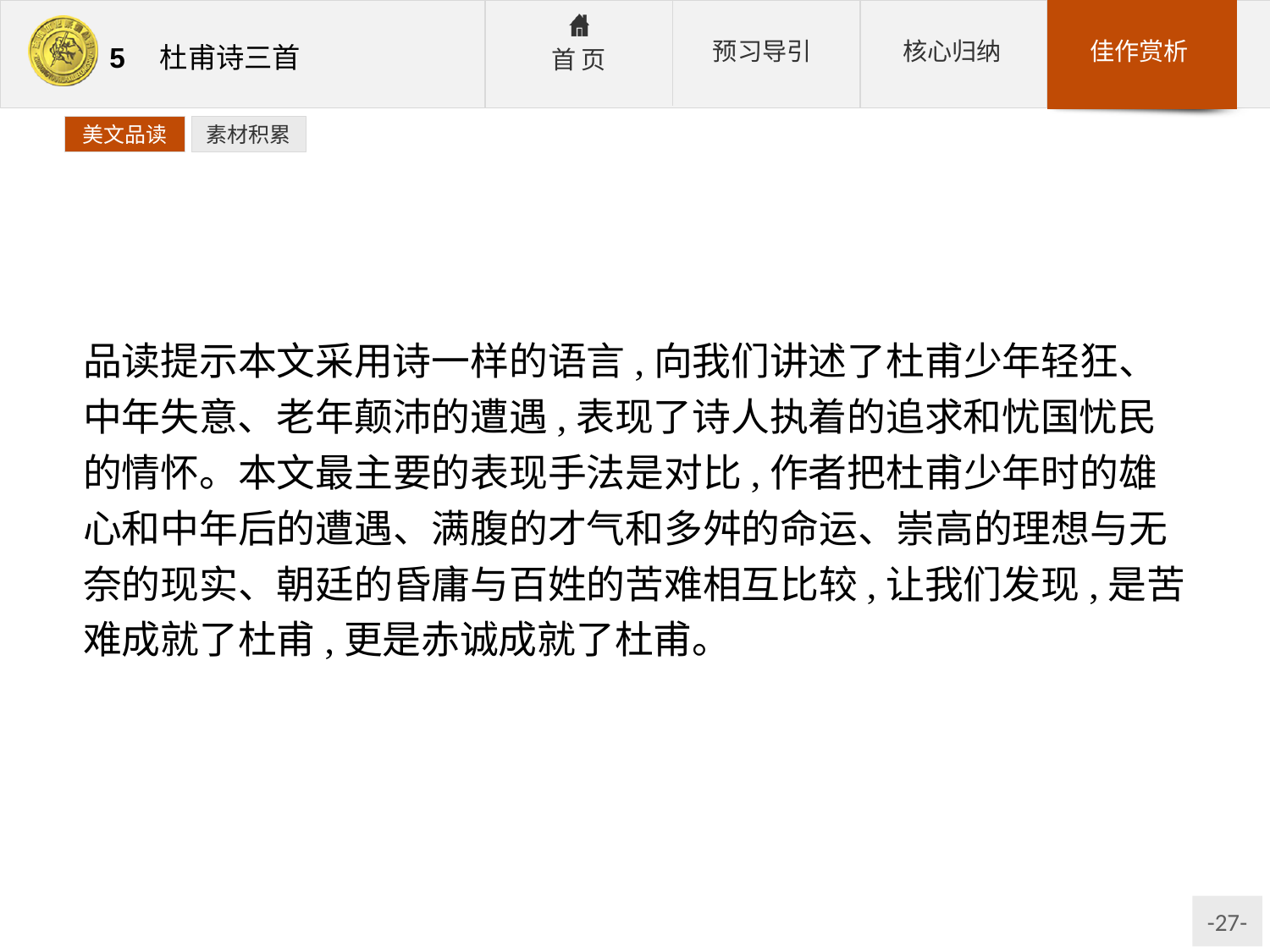

美文品读
素材积累
品读提示本文采用诗一样的语言,向我们讲述了杜甫少年轻狂、中年失意、老年颠沛的遭遇,表现了诗人执着的追求和忧国忧民的情怀。本文最主要的表现手法是对比,作者把杜甫少年时的雄心和中年后的遭遇、满腹的才气和多舛的命运、崇高的理想与无奈的现实、朝廷的昏庸与百姓的苦难相互比较,让我们发现,是苦难成就了杜甫,更是赤诚成就了杜甫。